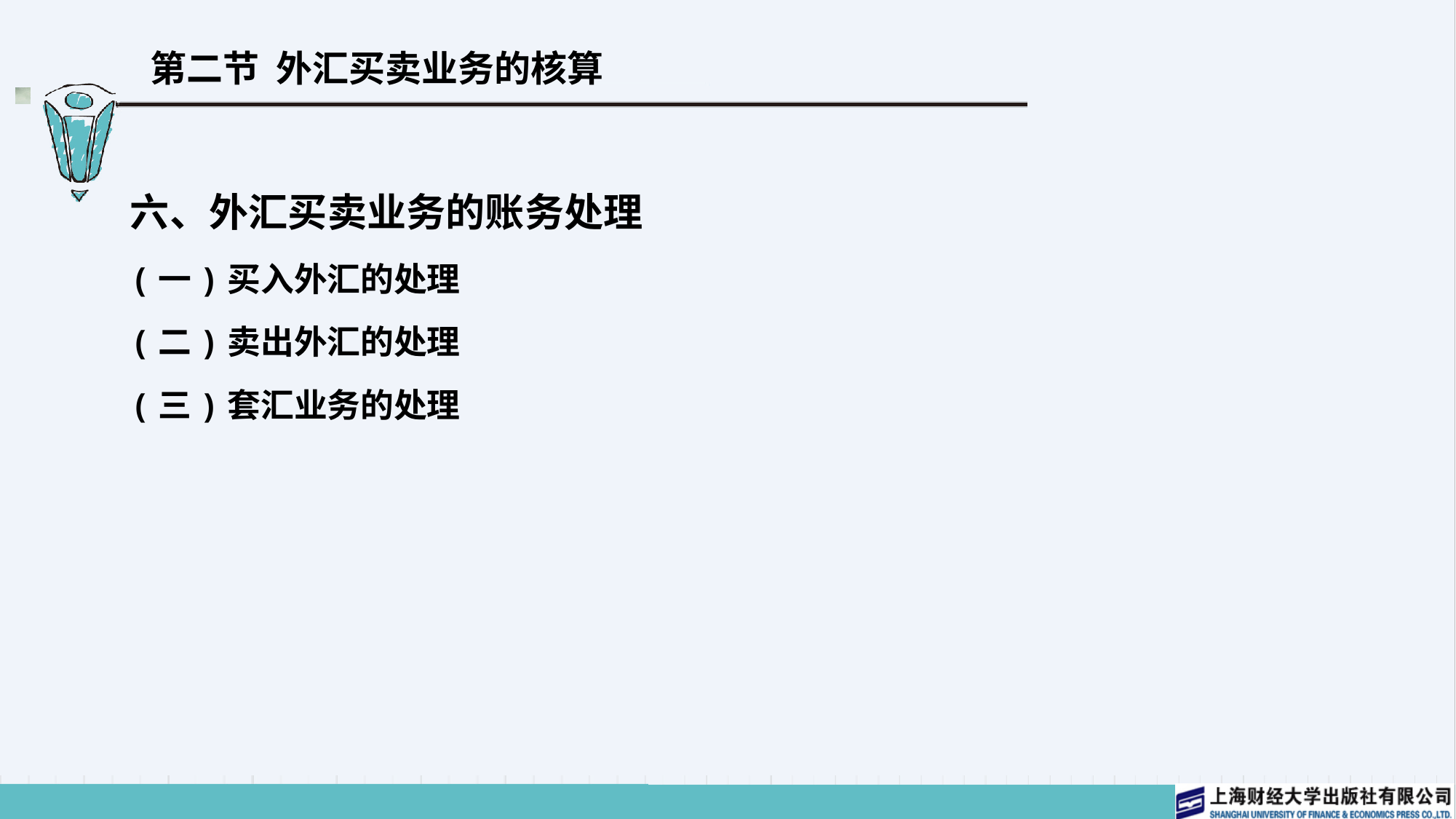

# 第二节  外汇买卖业务的核算
六、外汇买卖业务的账务处理
(一)买入外汇的处理
(二)卖出外汇的处理
(三)套汇业务的处理